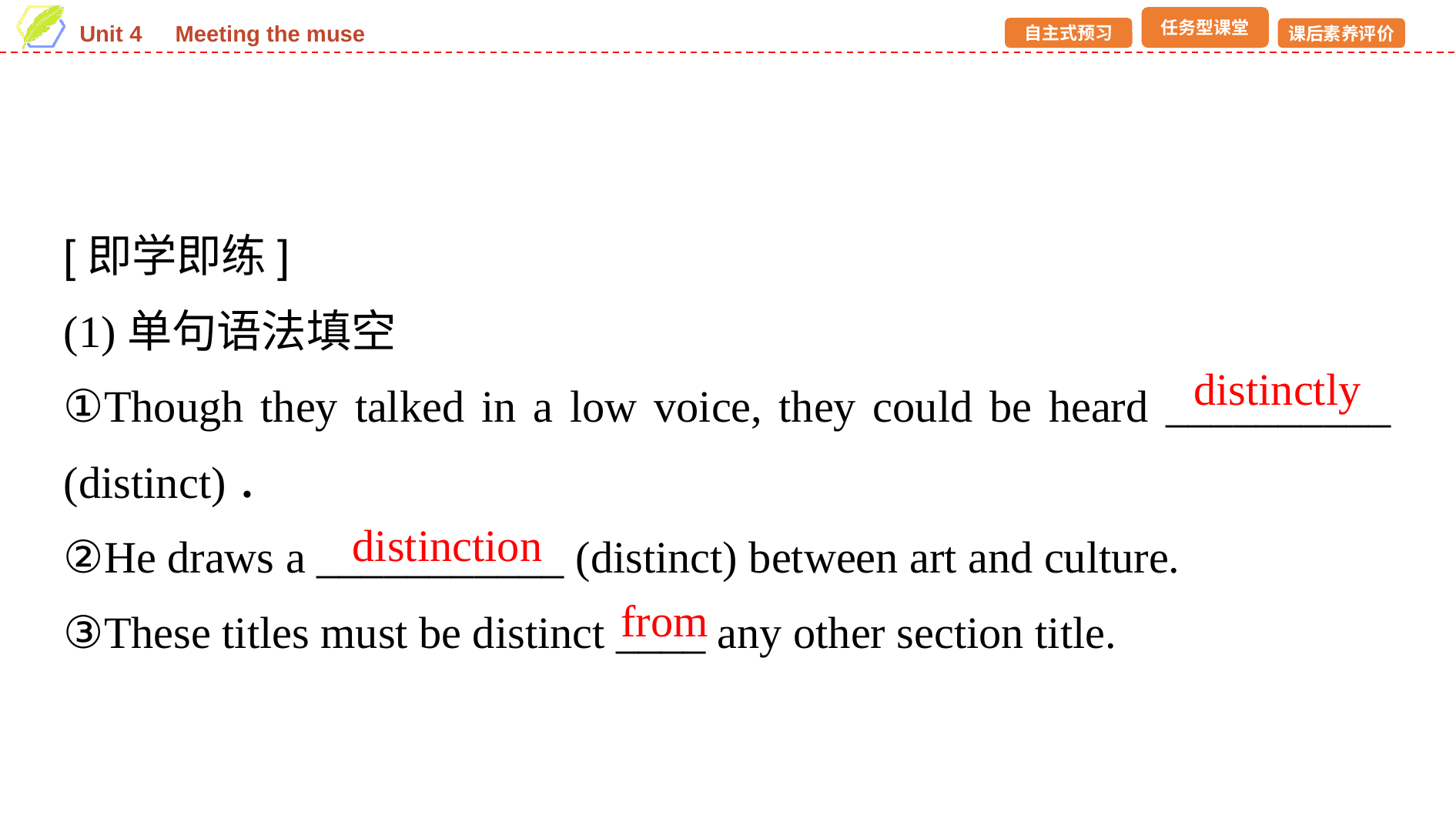

[即学即练]
(1)单句语法填空
①Though they talked in a low voice, they could be heard __________ (distinct)．
②He draws a ___________ (distinct) between art and culture.
③These titles must be distinct ____ any other section title.
distinctly
distinction
from